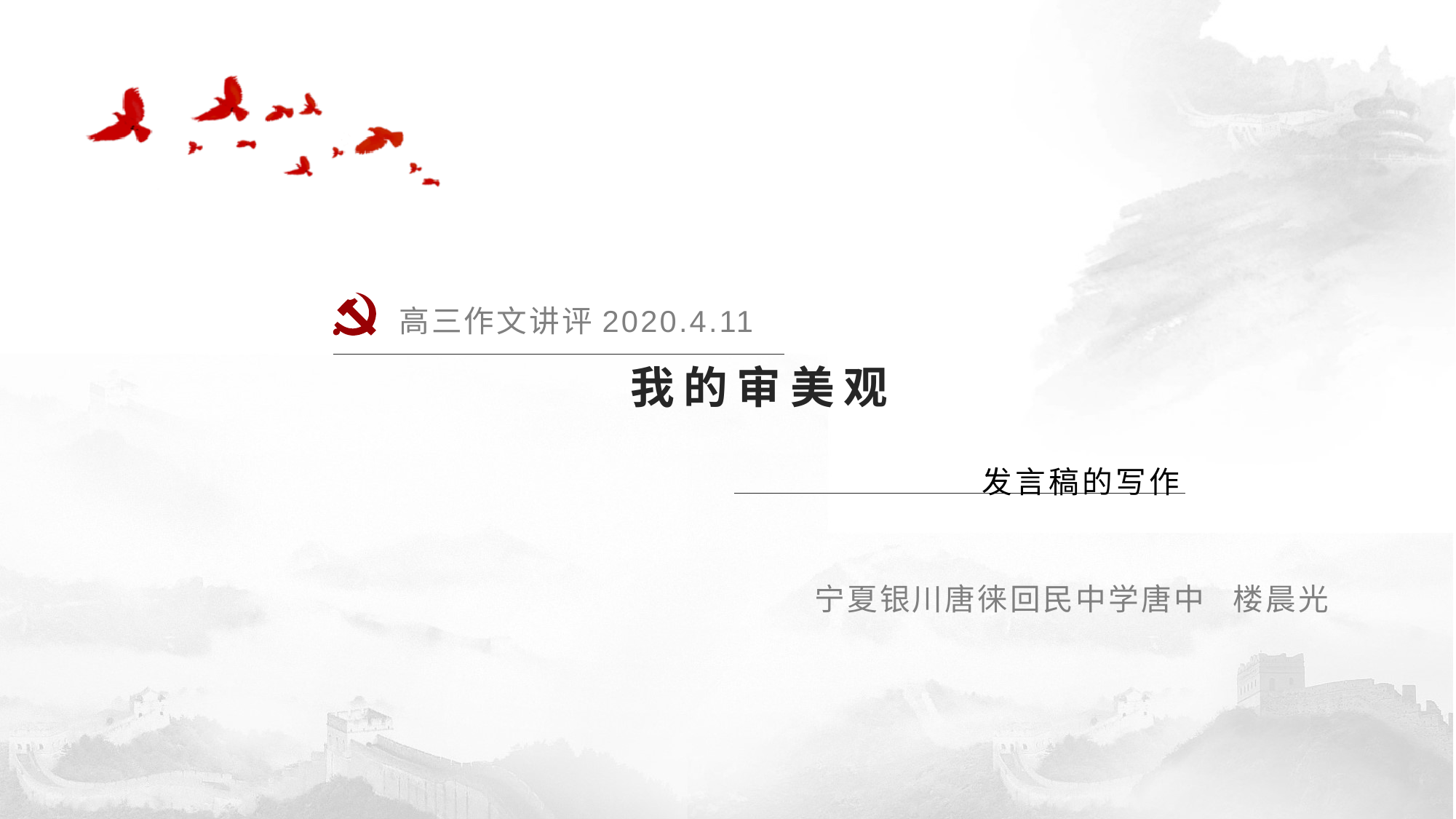

高三作文讲评2020.4.11
# 我的审美观
发言稿的写作

宁夏银川唐徕回民中学唐中   楼晨光